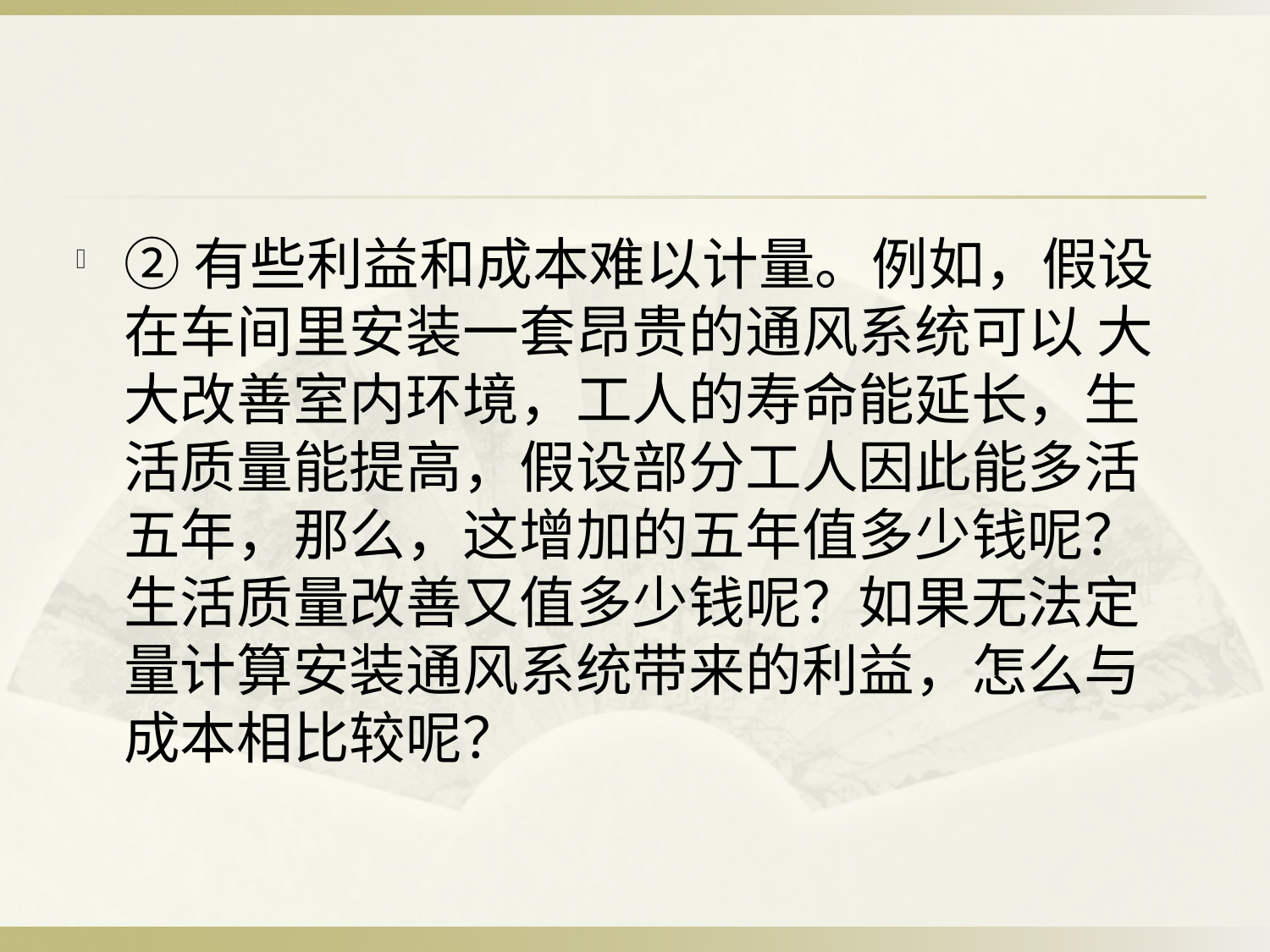

②有些利益和成本难以计量。例如，假设在车间里安装一套昂贵的通风系统可以 大大改善室内环境，工人的寿命能延长，生活质量能提高，假设部分工人因此能多活五年，那么，这增加的五年值多少钱呢？生活质量改善又值多少钱呢？如果无法定量计算安装通风系统带来的利益，怎么与成本相比较呢？